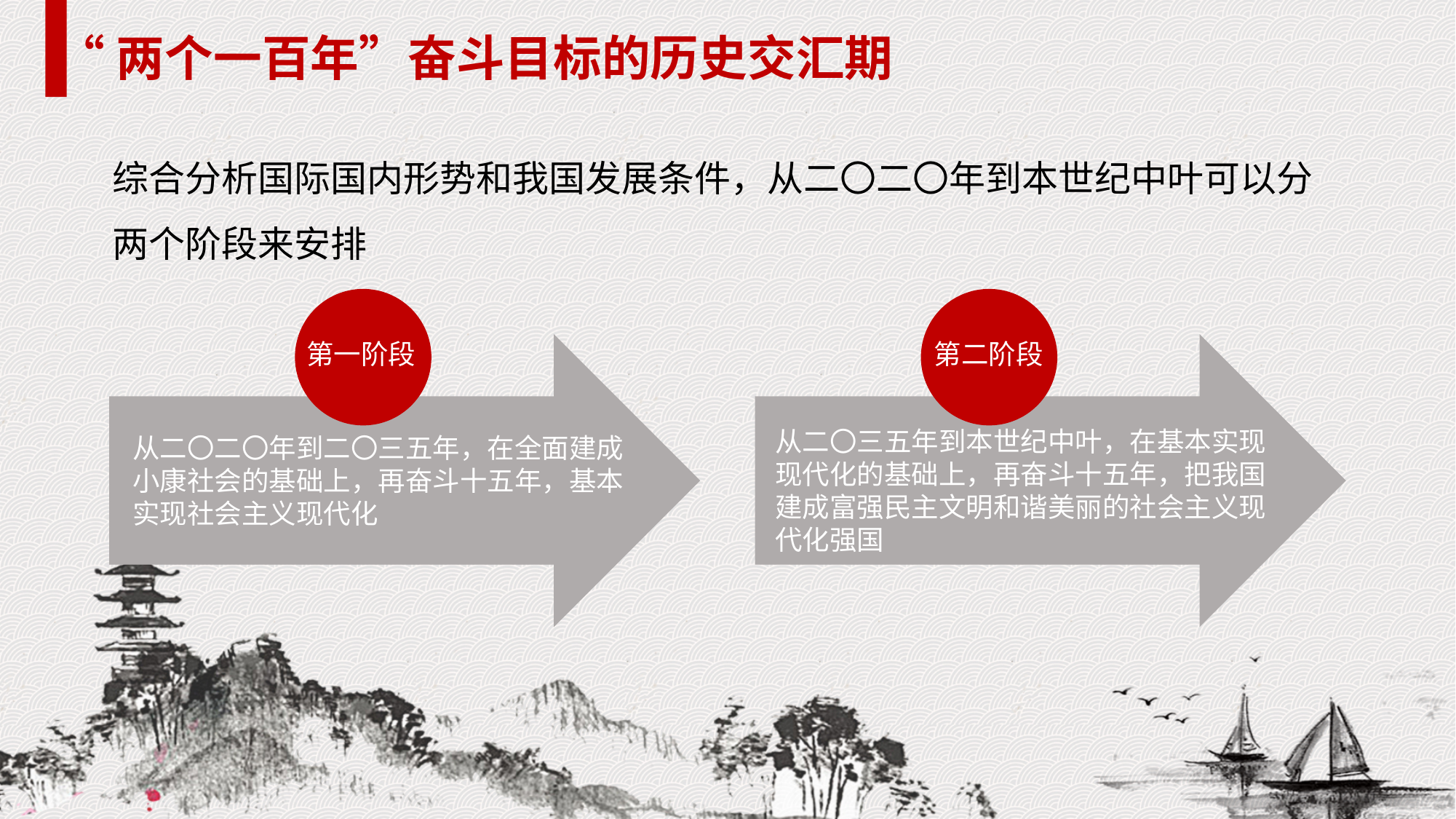

“两个一百年”奋斗目标的历史交汇期
综合分析国际国内形势和我国发展条件，从二〇二〇年到本世纪中叶可以分两个阶段来安排

第一阶段
第二阶段

从二〇三五年到本世纪中叶，在基本实现现代化的基础上，再奋斗十五年，把我国建成富强民主文明和谐美丽的社会主义现代化强国
从二〇二〇年到二〇三五年，在全面建成小康社会的基础上，再奋斗十五年，基本实现社会主义现代化